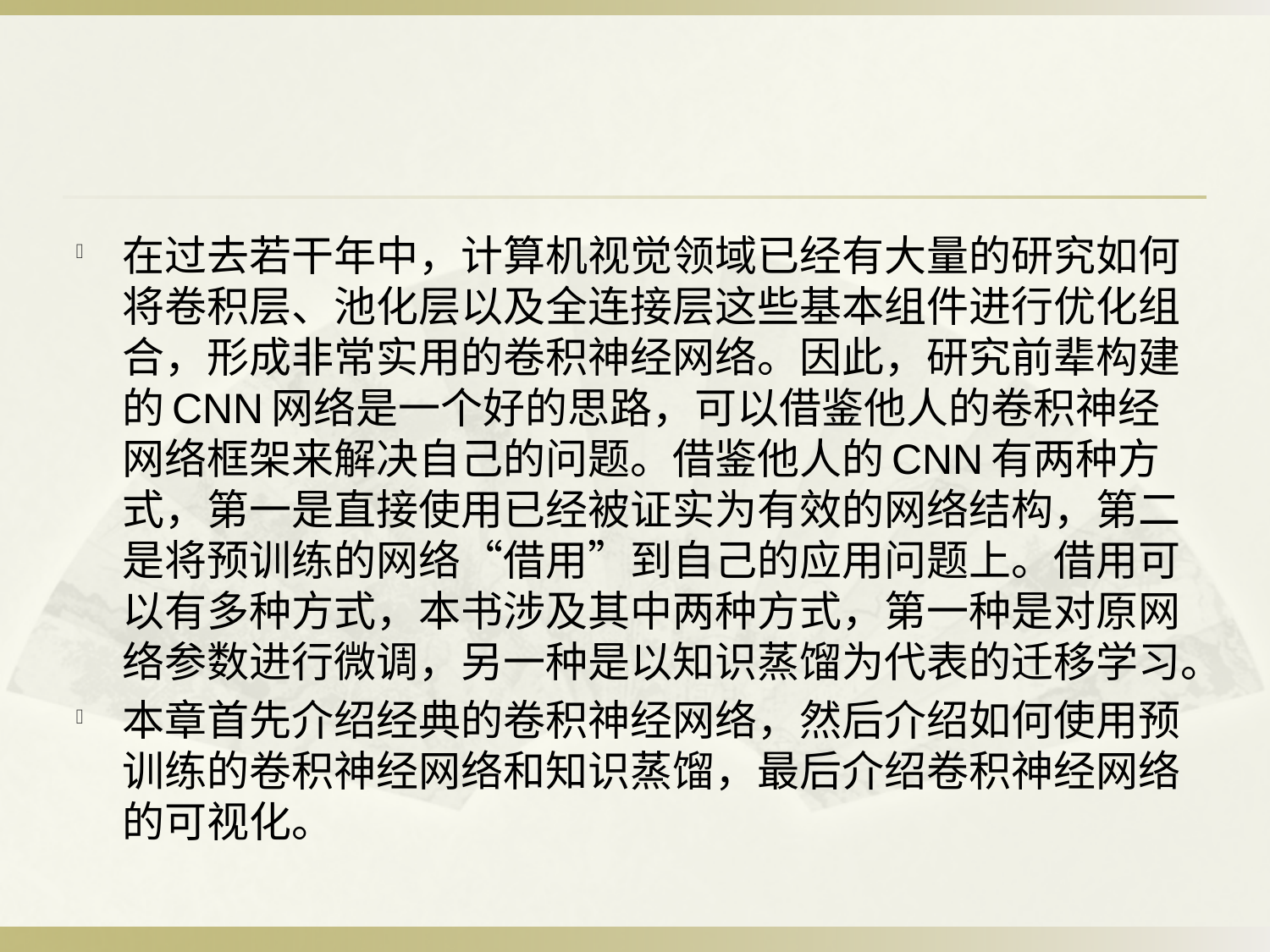

#
在过去若干年中，计算机视觉领域已经有大量的研究如何将卷积层、池化层以及全连接层这些基本组件进行优化组合，形成非常实用的卷积神经网络。因此，研究前辈构建的CNN网络是一个好的思路，可以借鉴他人的卷积神经网络框架来解决自己的问题。借鉴他人的CNN有两种方式，第一是直接使用已经被证实为有效的网络结构，第二是将预训练的网络“借用”到自己的应用问题上。借用可以有多种方式，本书涉及其中两种方式，第一种是对原网络参数进行微调，另一种是以知识蒸馏为代表的迁移学习。
本章首先介绍经典的卷积神经网络，然后介绍如何使用预训练的卷积神经网络和知识蒸馏，最后介绍卷积神经网络的可视化。